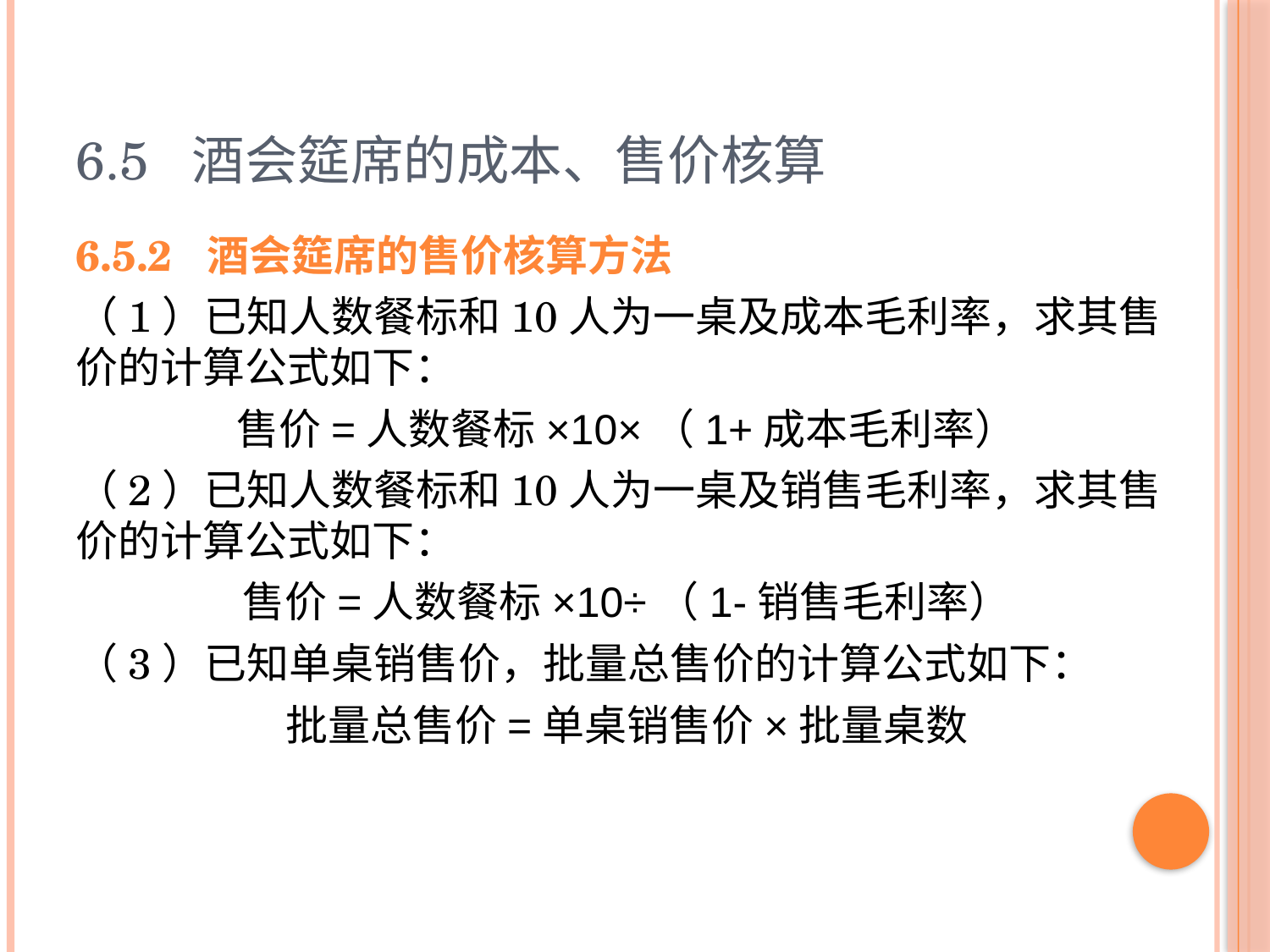

# 6.5  酒会筵席的成本、售价核算
6.5.2  酒会筵席的售价核算方法
（1）已知人数餐标和10人为一桌及成本毛利率，求其售价的计算公式如下：
售价=人数餐标×10×（1+成本毛利率）
（2）已知人数餐标和10人为一桌及销售毛利率，求其售价的计算公式如下：
售价=人数餐标×10÷（1-销售毛利率）
（3）已知单桌销售价，批量总售价的计算公式如下：
批量总售价=单桌销售价×批量桌数